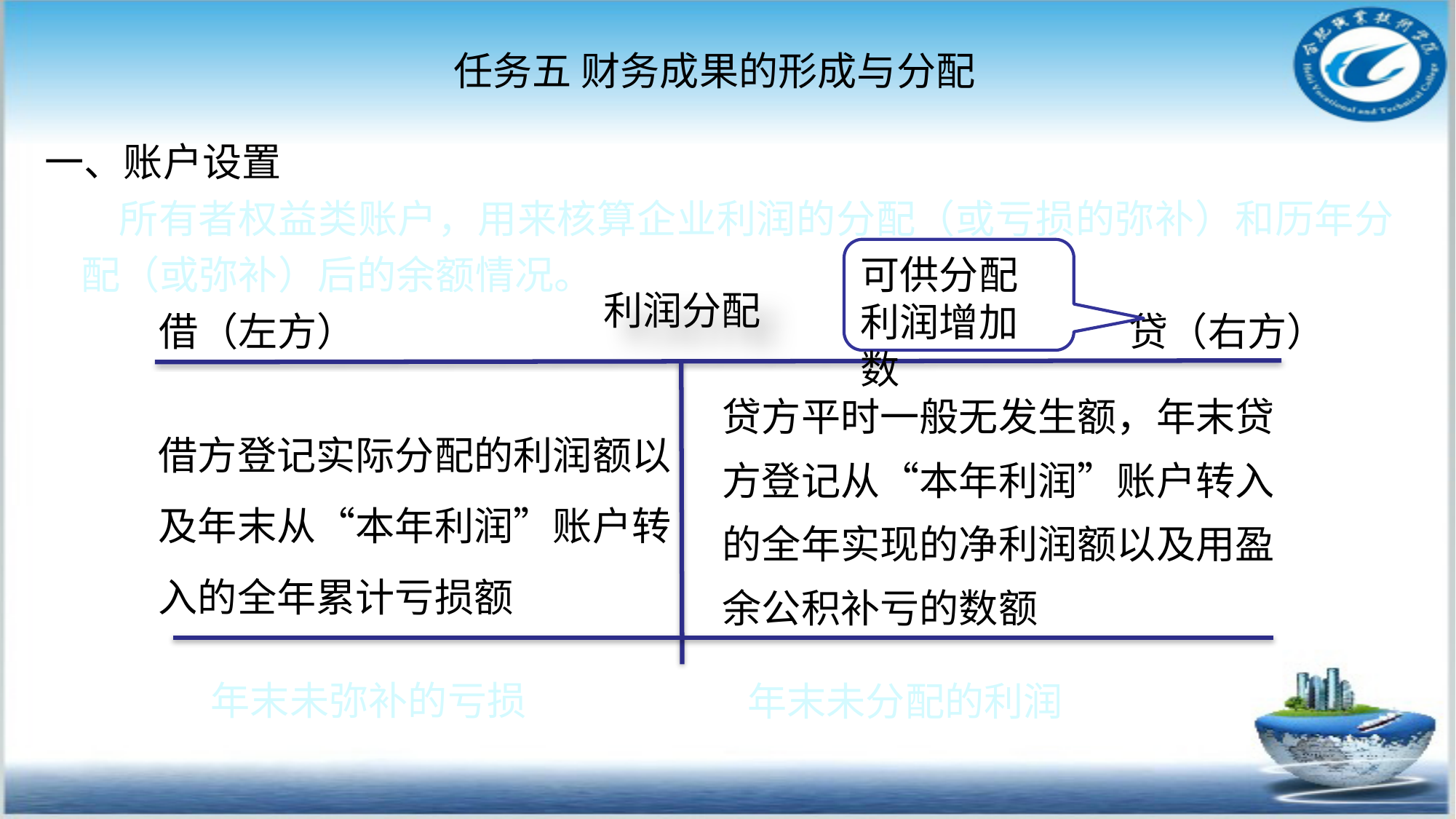

任务五 财务成果的形成与分配
#
一、账户设置
   所有者权益类账户，用来核算企业利润的分配（或亏损的弥补）和历年分配（或弥补）后的余额情况。
可供分配利润增加数
利润分配
借（左方）
贷（右方）
贷方平时一般无发生额，年末贷方登记从“本年利润”账户转入的全年实现的净利润额以及用盈余公积补亏的数额
借方登记实际分配的利润额以及年末从“本年利润”账户转入的全年累计亏损额
年末未弥补的亏损
年末未分配的利润